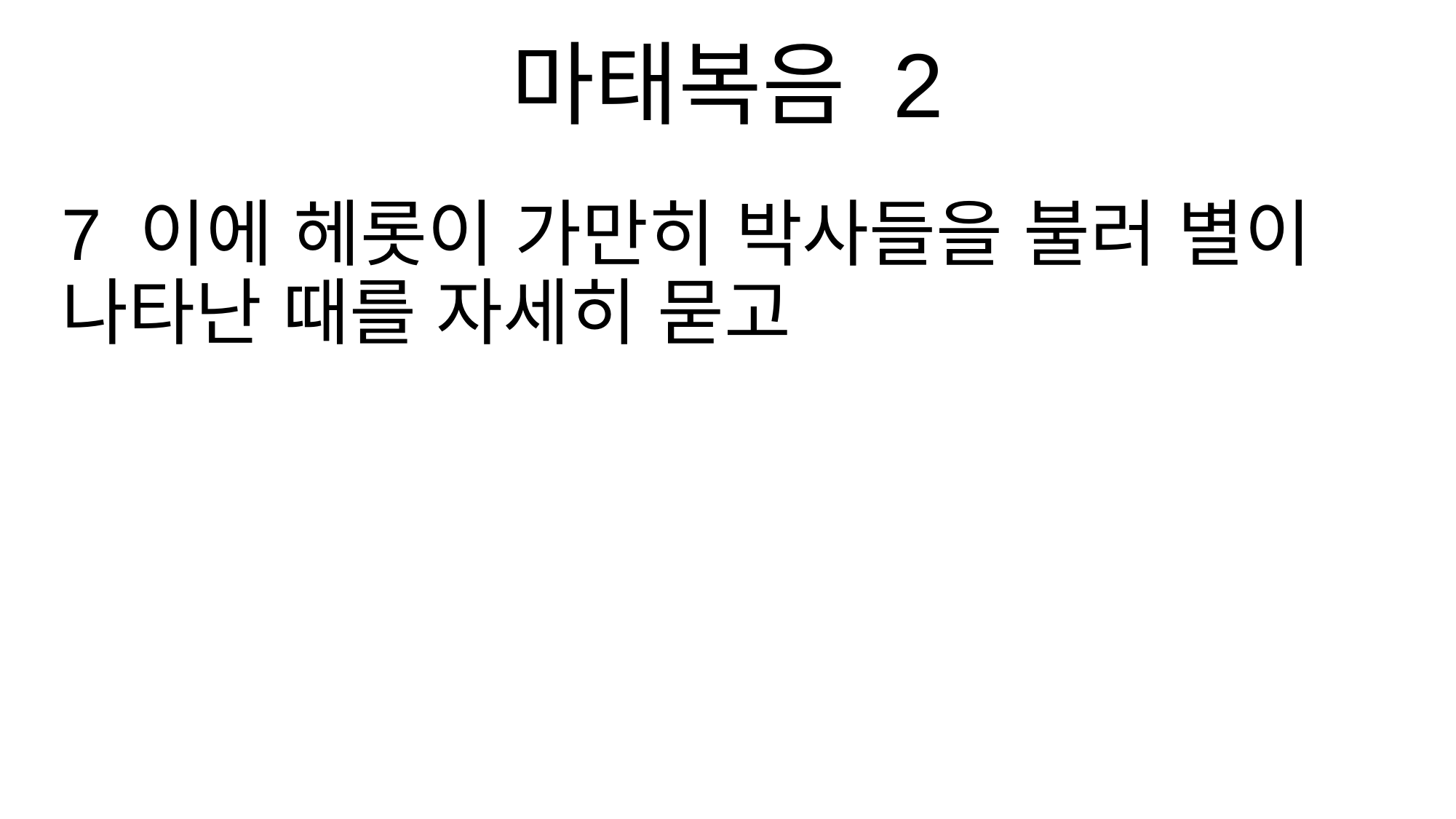

마태복음 2
7 이에 헤롯이 가만히 박사들을 불러 별이 나타난 때를 자세히 묻고